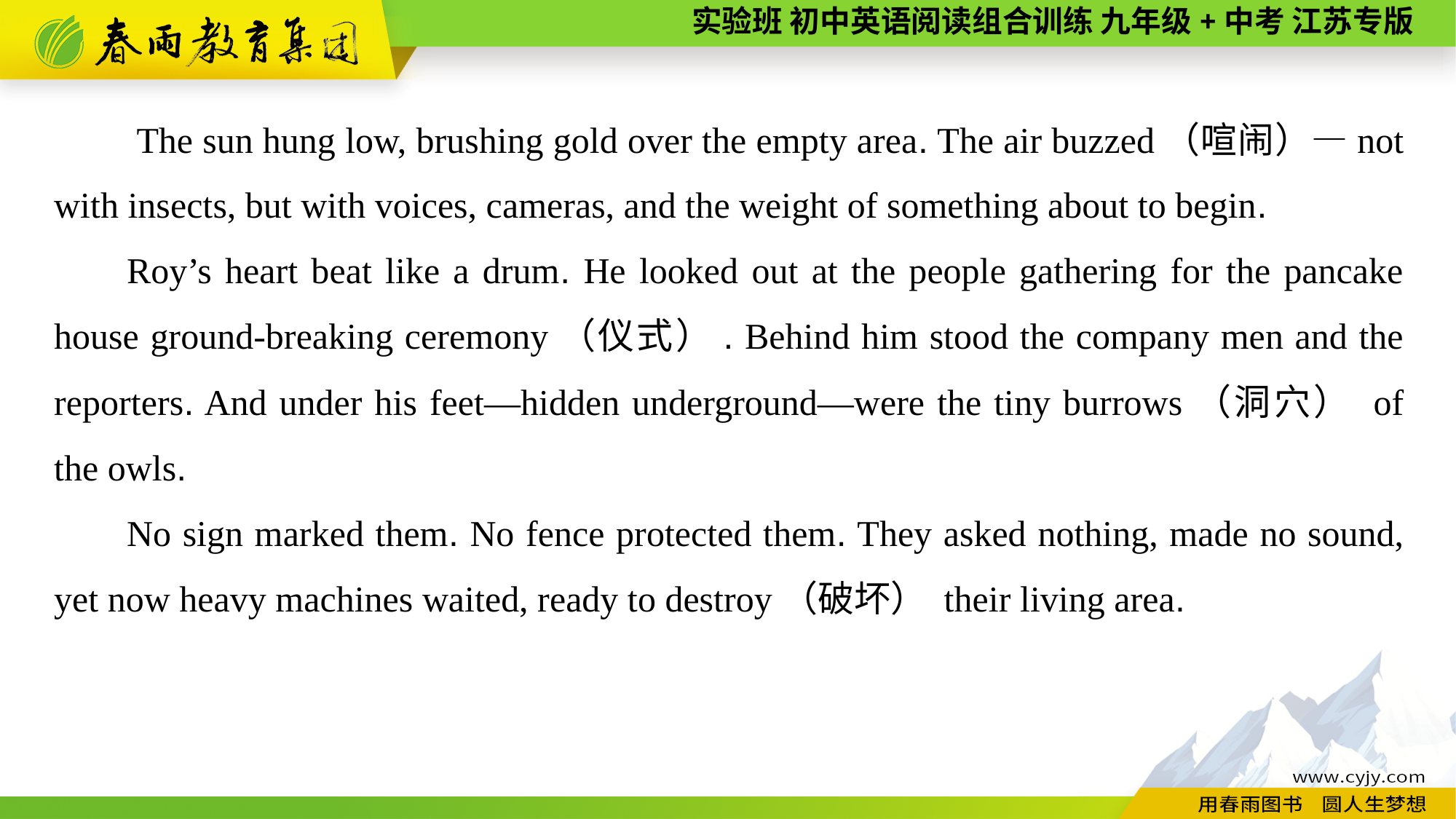

The sun hung low, brushing gold over the empty area. The air buzzed（喧闹）—not with insects, but with voices, cameras, and the weight of something about to begin.
Roy’s heart beat like a drum. He looked out at the people gathering for the pancake house ground-breaking ceremony（仪式）. Behind him stood the company men and the reporters. And under his feet—hidden underground—were the tiny burrows（洞穴） of the owls.
No sign marked them. No fence protected them. They asked nothing, made no sound, yet now heavy machines waited, ready to destroy（破坏） their living area.